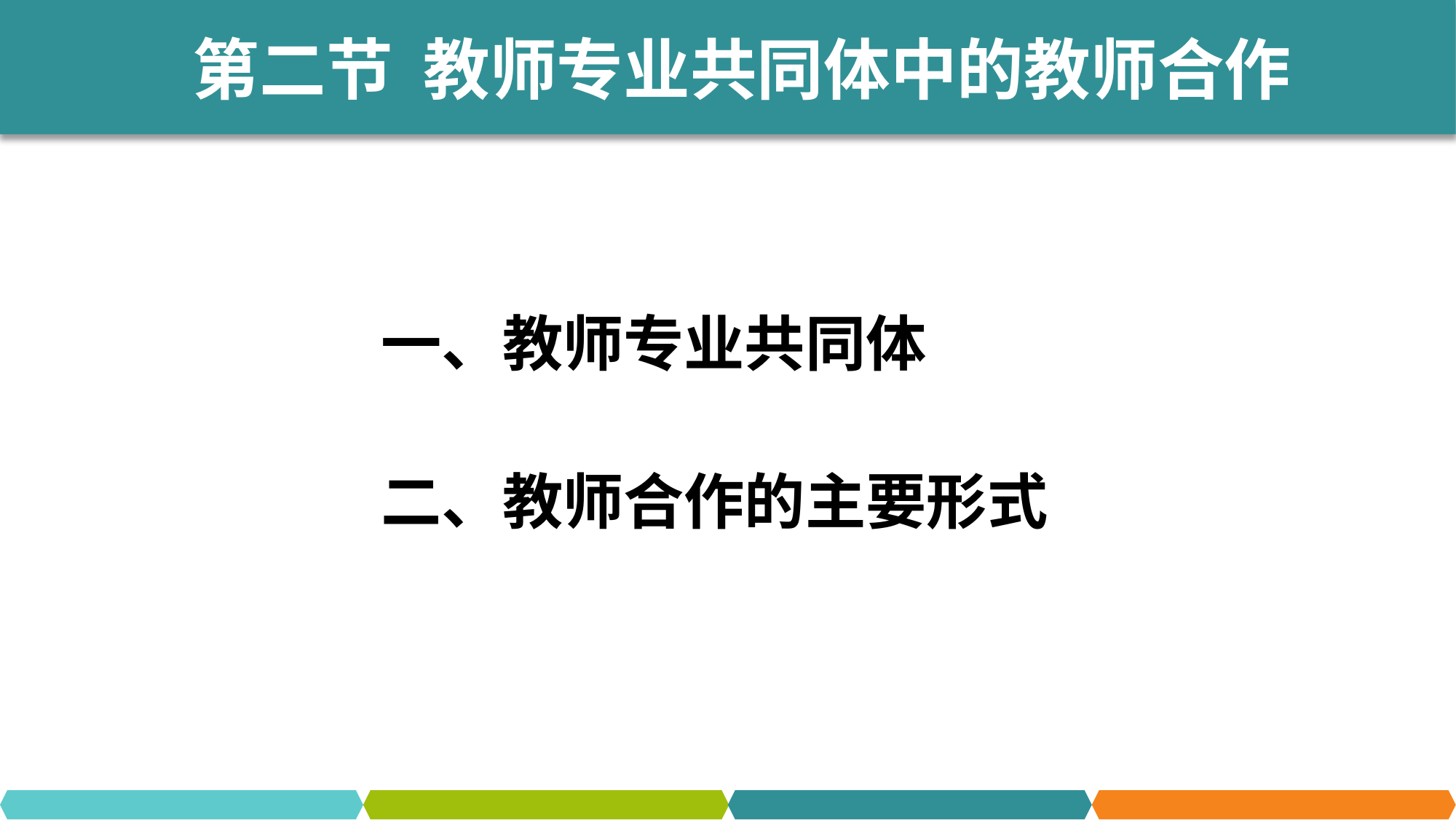

第二节  教师专业共同体中的教师合作

一、教师专业共同体
二、教师合作的主要形式